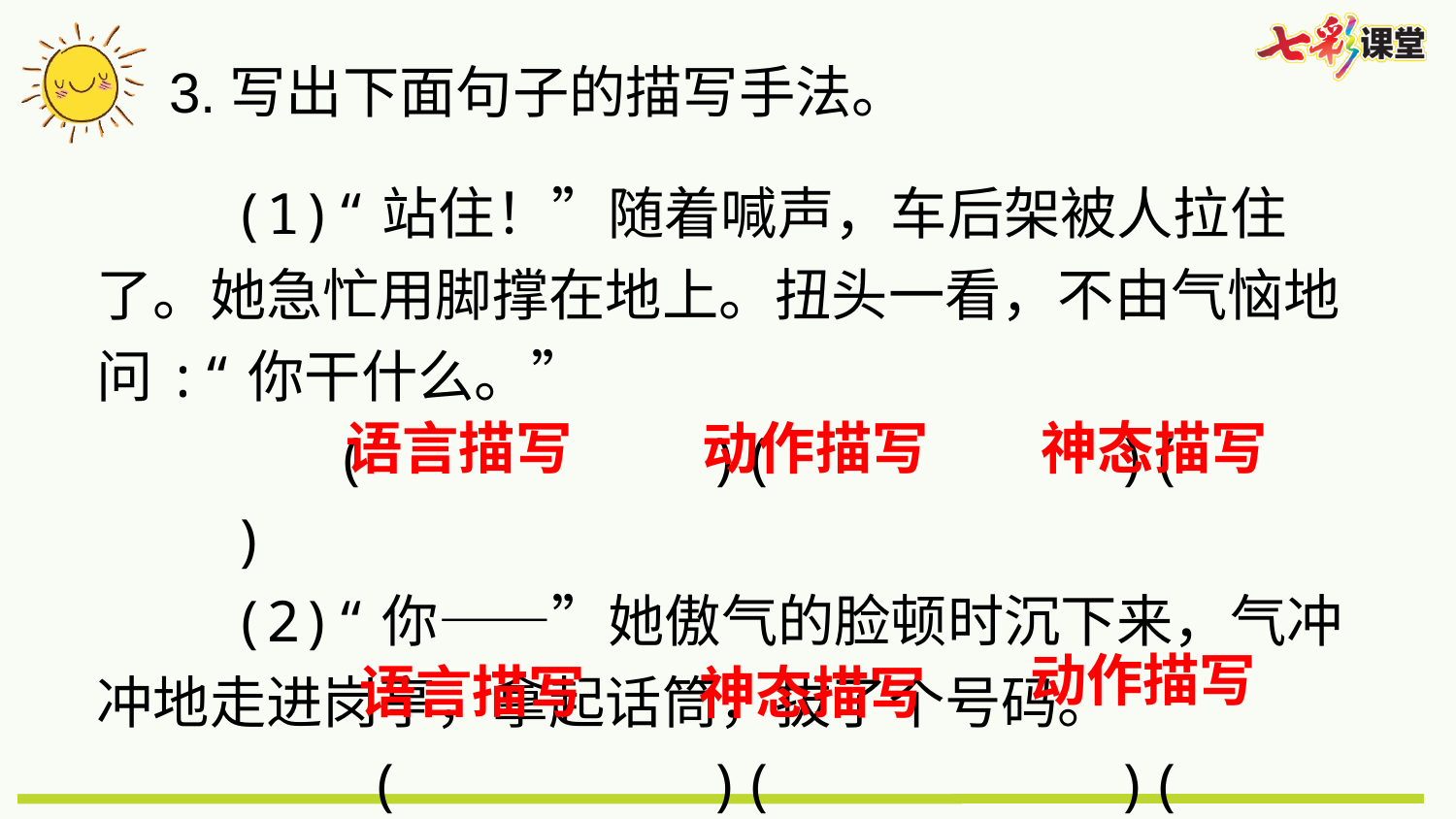

3.写出下面句子的描写手法。
    (1)“站住！”随着喊声，车后架被人拉住了。她急忙用脚撑在地上。扭头一看，不由气恼地问:“你干什么。”
       (          )(          )(          )
    (2)“你——”她傲气的脸顿时沉下来，气冲冲地走进岗亭，拿起话筒，拔了个号码。
        (         )(          )(          )
语言描写
动作描写
神态描写
动作描写
语言描写
神态描写